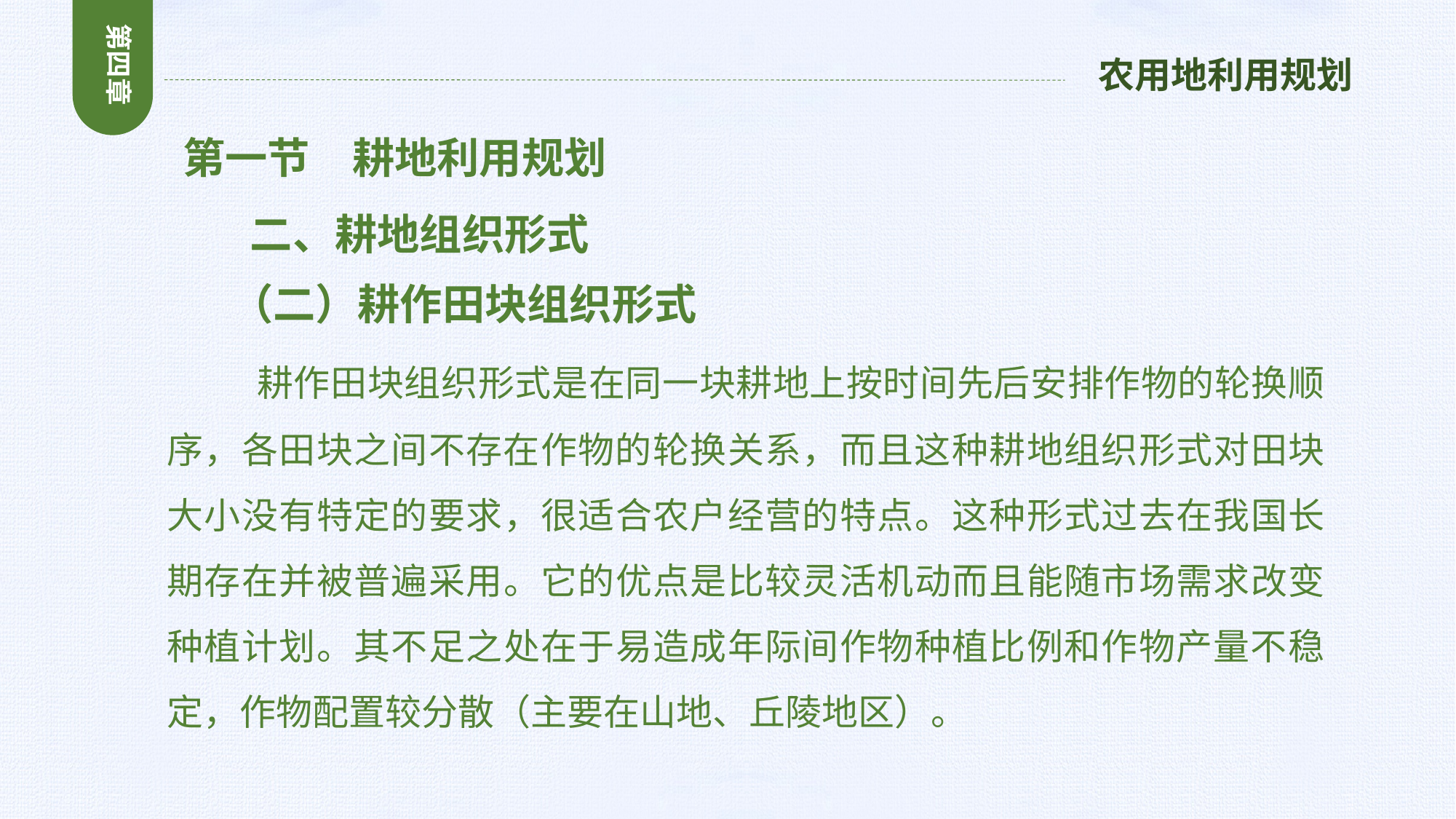

第四章
农用地利用规划

 第一节　耕地利用规划
        二、耕地组织形式
      （二）耕作田块组织形式
        耕作田块组织形式是在同一块耕地上按时间先后安排作物的轮换顺序，各田块之间不存在作物的轮换关系，而且这种耕地组织形式对田块大小没有特定的要求，很适合农户经营的特点。这种形式过去在我国长期存在并被普遍采用。它的优点是比较灵活机动而且能随市场需求改变种植计划。其不足之处在于易造成年际间作物种植比例和作物产量不稳定，作物配置较分散（主要在山地、丘陵地区）。